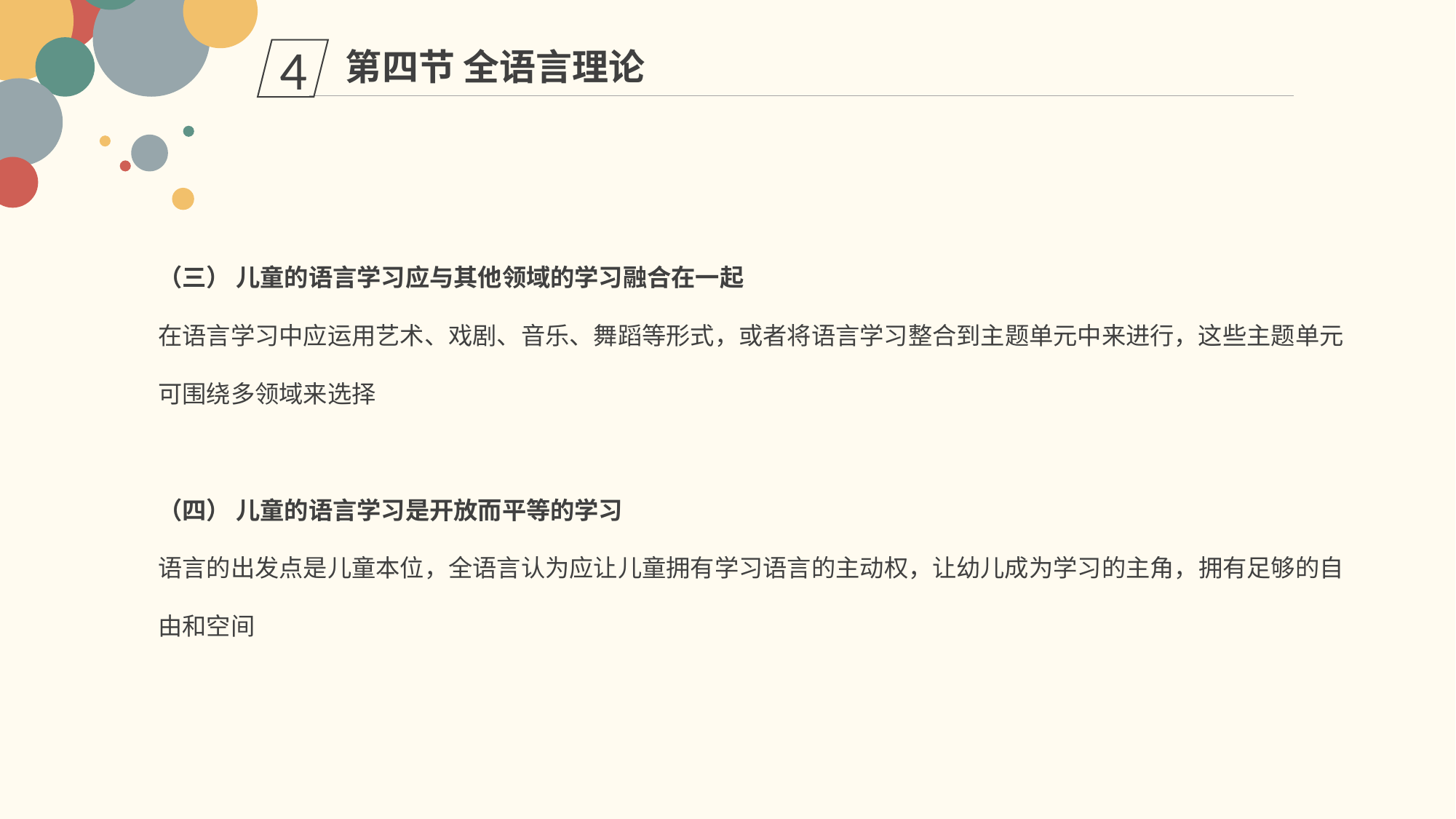

第四节 全语言理论
4
（三） 儿童的语言学习应与其他领域的学习融合在一起
在语言学习中应运用艺术、戏剧、音乐、舞蹈等形式，或者将语言学习整合到主题单元中来进行，这些主题单元可围绕多领域来选择

（四） 儿童的语言学习是开放而平等的学习
语言的出发点是儿童本位，全语言认为应让儿童拥有学习语言的主动权，让幼儿成为学习的主角，拥有足够的自由和空间